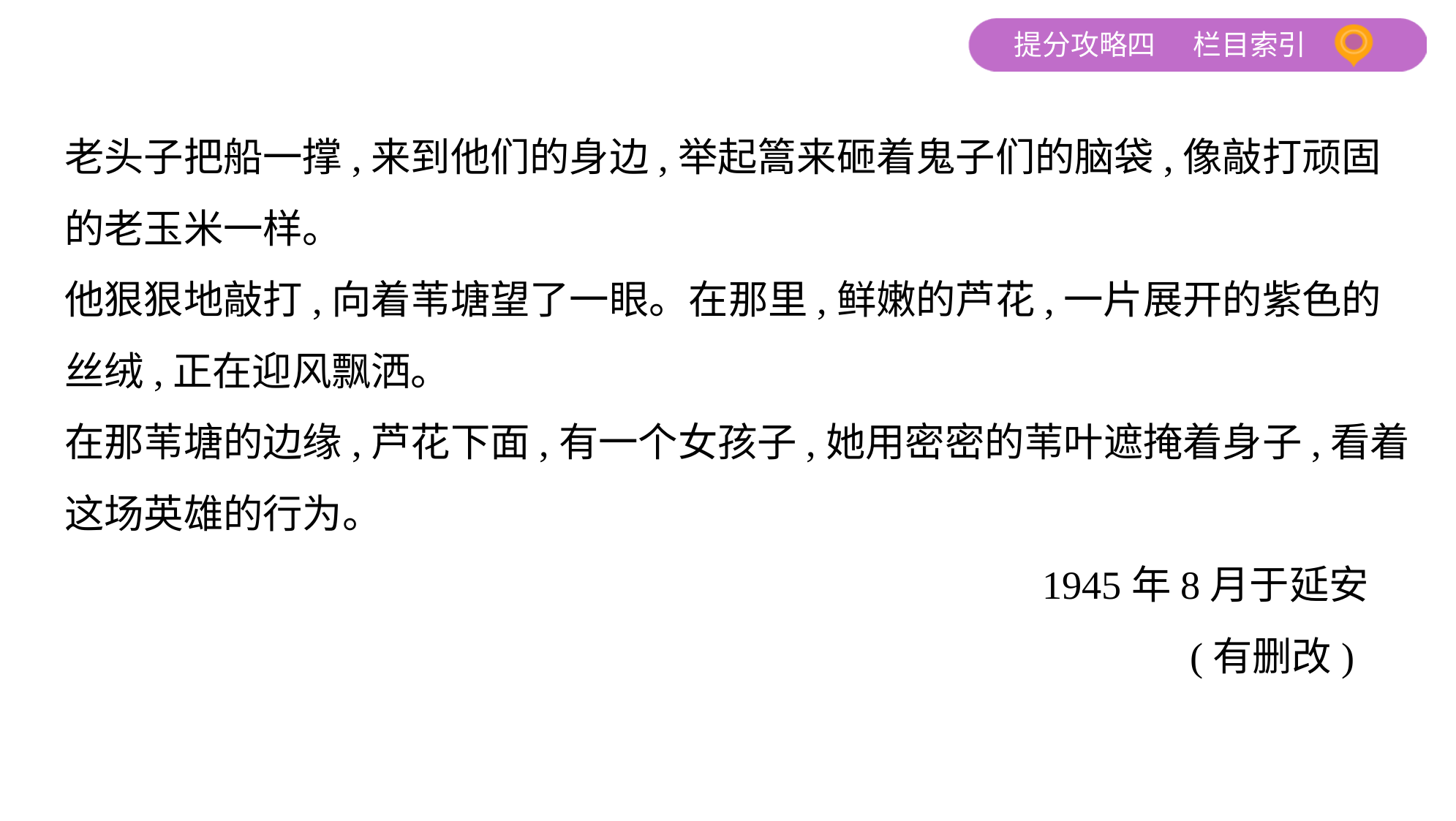

老头子把船一撑,来到他们的身边,举起篙来砸着鬼子们的脑袋,像敲打顽固
的老玉米一样。
他狠狠地敲打,向着苇塘望了一眼。在那里,鲜嫩的芦花,一片展开的紫色的
丝绒,正在迎风飘洒。
在那苇塘的边缘,芦花下面,有一个女孩子,她用密密的苇叶遮掩着身子,看着
这场英雄的行为。
                                                                                                   1945年8月于延安
                                                                                                                  (有删改)